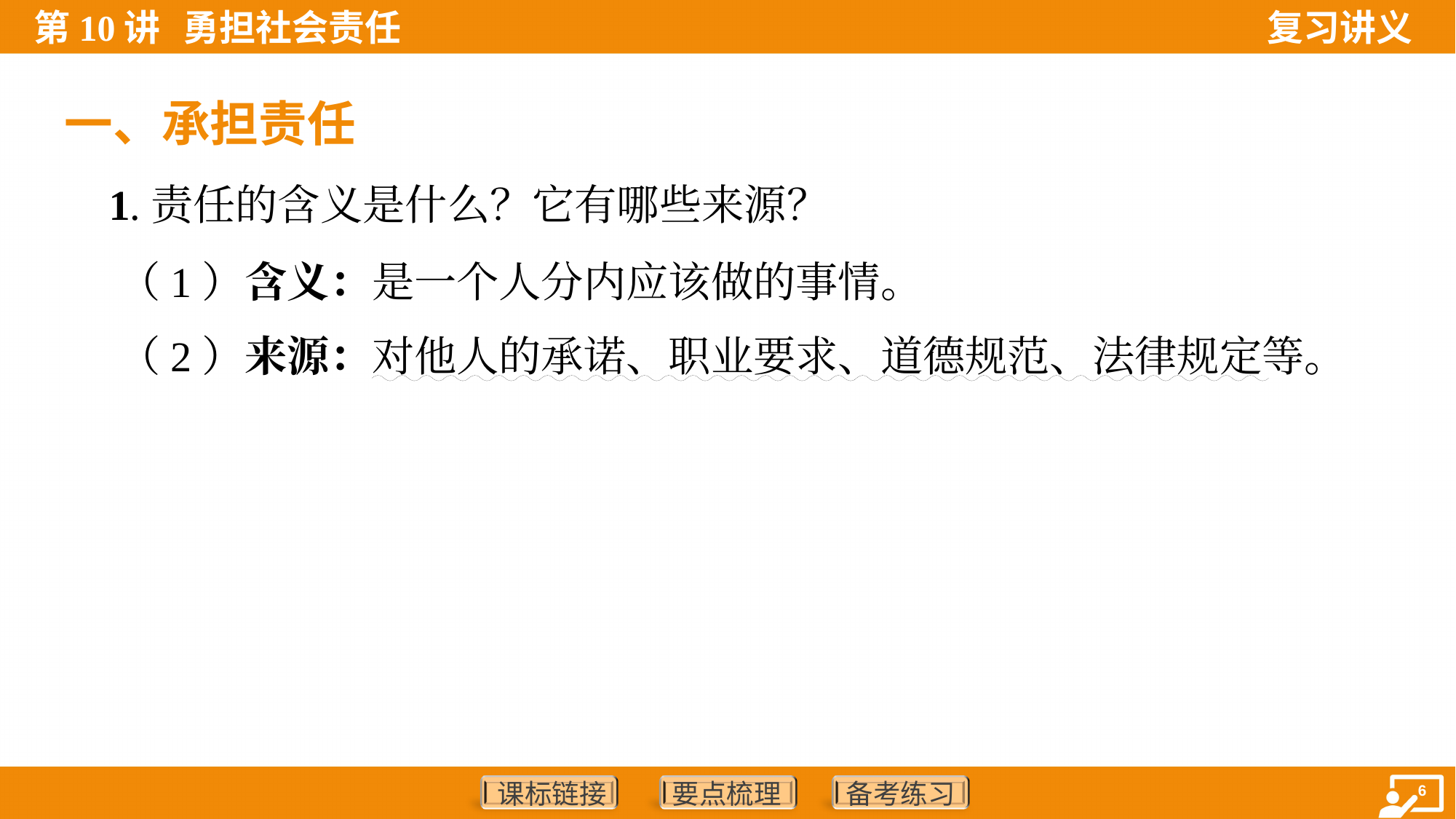

一、承担责任
    1.责任的含义是什么？它有哪些来源？
    （1）含义：是一个人分内应该做的事情。
    （2）来源：对他人的承诺、职业要求、道德规范、法律规定等。